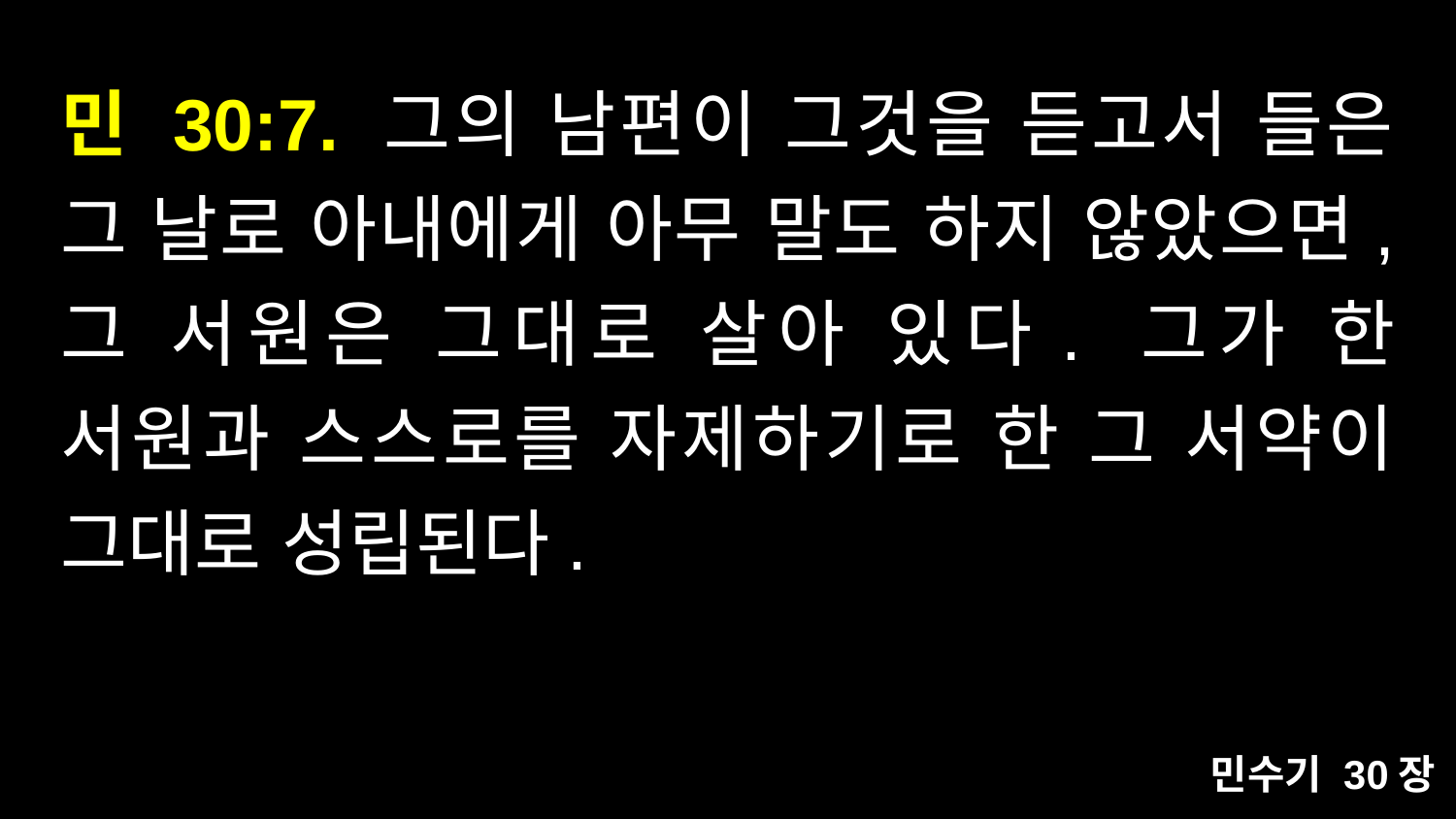

# 민 30:7. 그의 남편이 그것을 듣고서 들은 그 날로 아내에게 아무 말도 하지 않았으면, 그 서원은 그대로 살아 있다. 그가 한 서원과 스스로를 자제하기로 한 그 서약이 그대로 성립된다.
민수기 30장